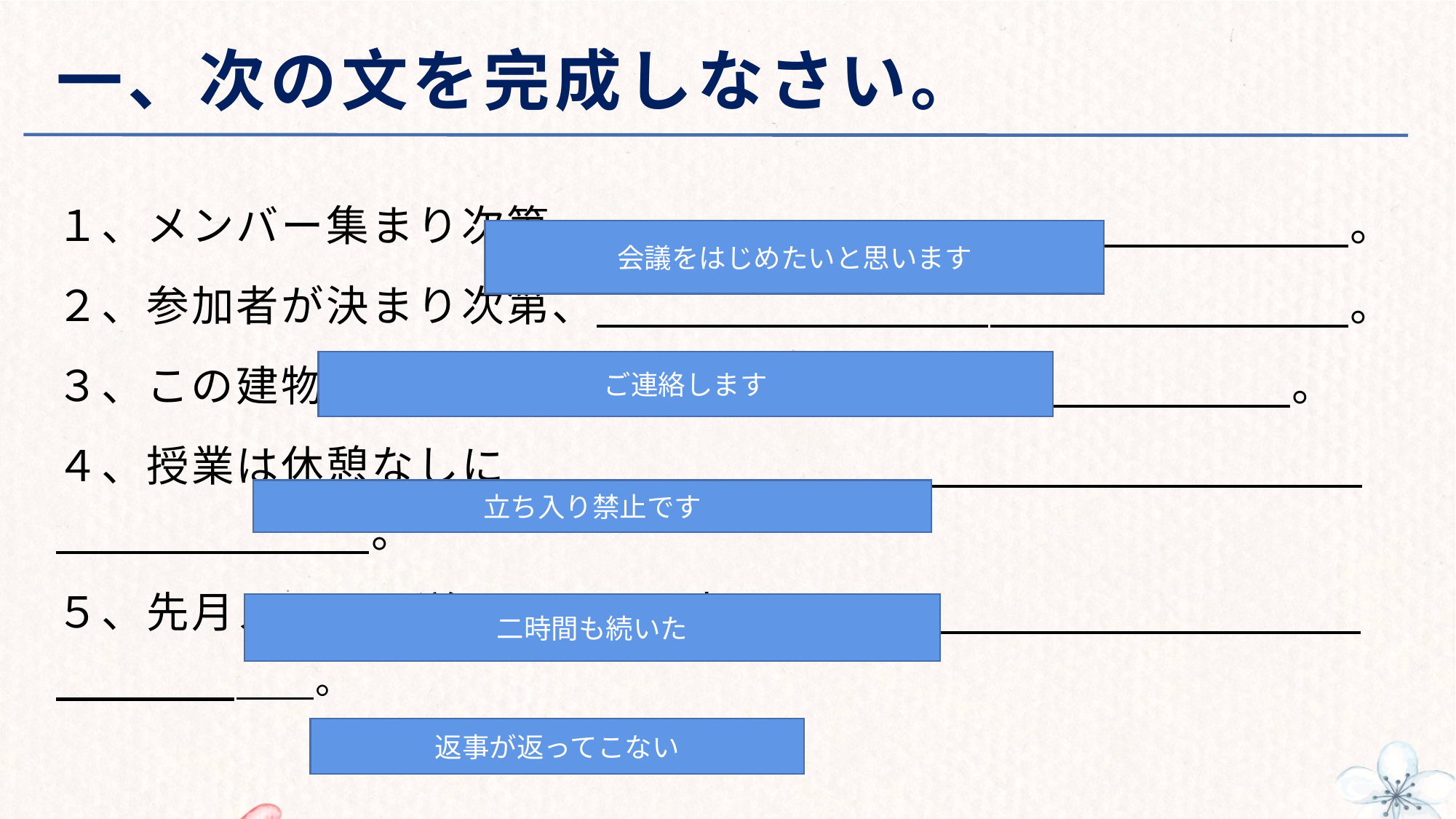

# 一、次の文を完成しなさい。
１、メンバー集まり次第、                                 　　　　　　　　。
２、参加者が決まり次第、                                 　　　　　　　　。
３、この建物は許可なしに、                                　　　　　　。
４、授業は休憩なしに　　　　　　　　　　　　　　　　　　　　　　　　　　。
５、先月メールを送ったのに、未だに　　　　　　　　　　　　　　　　　　。
会議をはじめたいと思います
ご連絡します
立ち入り禁止です
二時間も続いた
返事が返ってこない